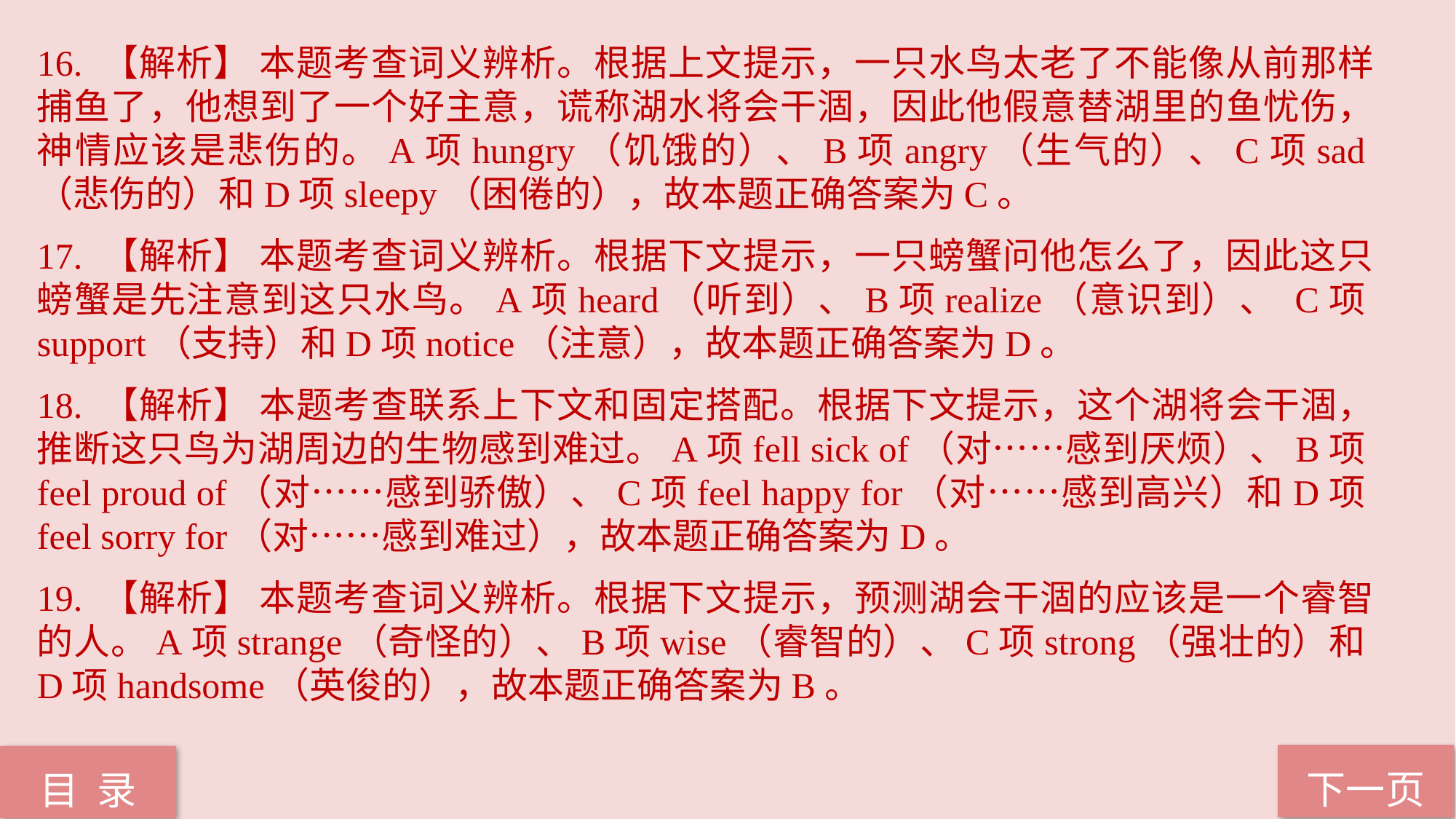

16. 【解析】 本题考查词义辨析。根据上文提示，一只水鸟太老了不能像从前那样捕鱼了，他想到了一个好主意，谎称湖水将会干涸，因此他假意替湖里的鱼忧伤，神情应该是悲伤的。A项hungry（饥饿的）、B项angry（生气的）、C项sad（悲伤的）和D项sleepy（困倦的），故本题正确答案为C。
17. 【解析】 本题考查词义辨析。根据下文提示，一只螃蟹问他怎么了，因此这只螃蟹是先注意到这只水鸟。A项heard（听到）、B项realize（意识到）、 C项support（支持）和D项notice（注意），故本题正确答案为D。
18. 【解析】 本题考查联系上下文和固定搭配。根据下文提示，这个湖将会干涸，推断这只鸟为湖周边的生物感到难过。A项fell sick of（对……感到厌烦）、B项feel proud of（对……感到骄傲）、C项feel happy for（对……感到高兴）和D项feel sorry for（对……感到难过），故本题正确答案为D。
19. 【解析】 本题考查词义辨析。根据下文提示，预测湖会干涸的应该是一个睿智的人。A项strange（奇怪的）、B项wise（睿智的）、C项strong（强壮的）和D项handsome（英俊的），故本题正确答案为B。